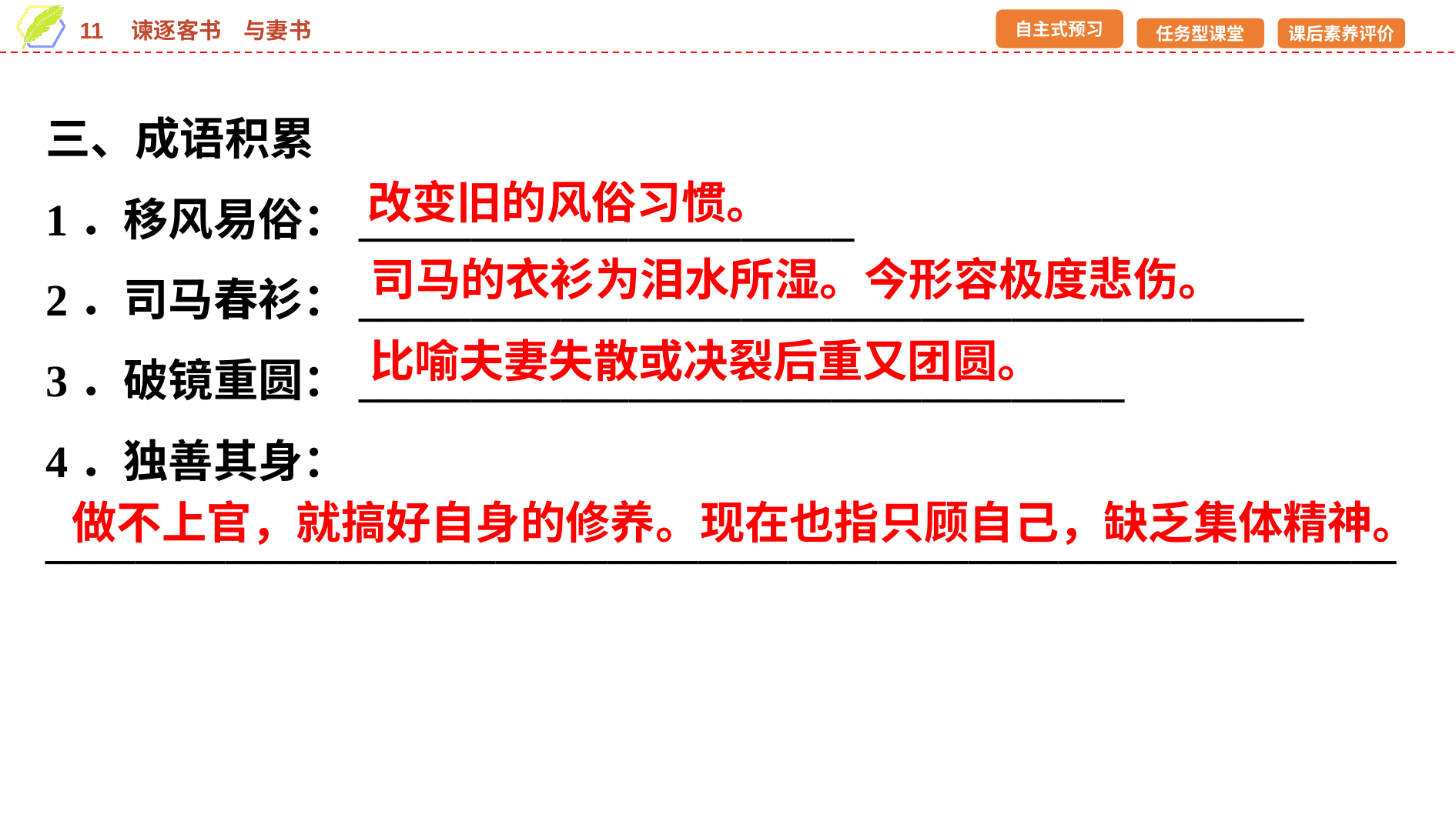

三、成语积累
1．移风易俗：______________________
2．司马春衫：__________________________________________
3．破镜重圆：__________________________________
4．独善其身：____________________________________________________________
改变旧的风俗习惯。
司马的衣衫为泪水所湿。今形容极度悲伤。
比喻夫妻失散或决裂后重又团圆。
做不上官，就搞好自身的修养。现在也指只顾自己，缺乏集体精神。